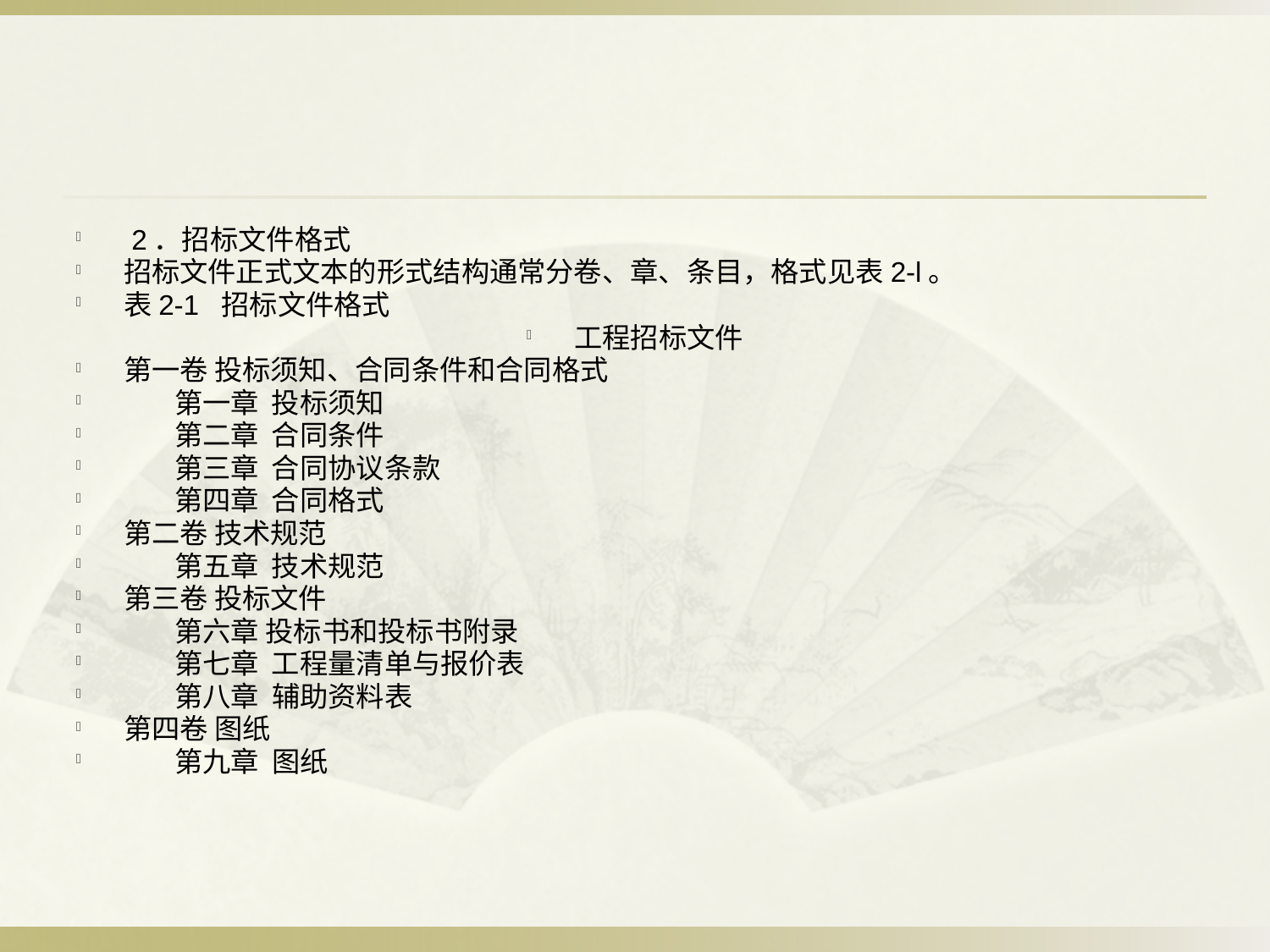

#
 2．招标文件格式
招标文件正式文本的形式结构通常分卷、章、条目，格式见表2-l。
表2-1  招标文件格式
工程招标文件
第一卷 投标须知、合同条件和合同格式
       第一章  投标须知
       第二章  合同条件
       第三章  合同协议条款
       第四章  合同格式
第二卷 技术规范
       第五章  技术规范
第三卷 投标文件
       第六章 投标书和投标书附录
       第七章  工程量清单与报价表
       第八章  辅助资料表
第四卷 图纸
       第九章  图纸